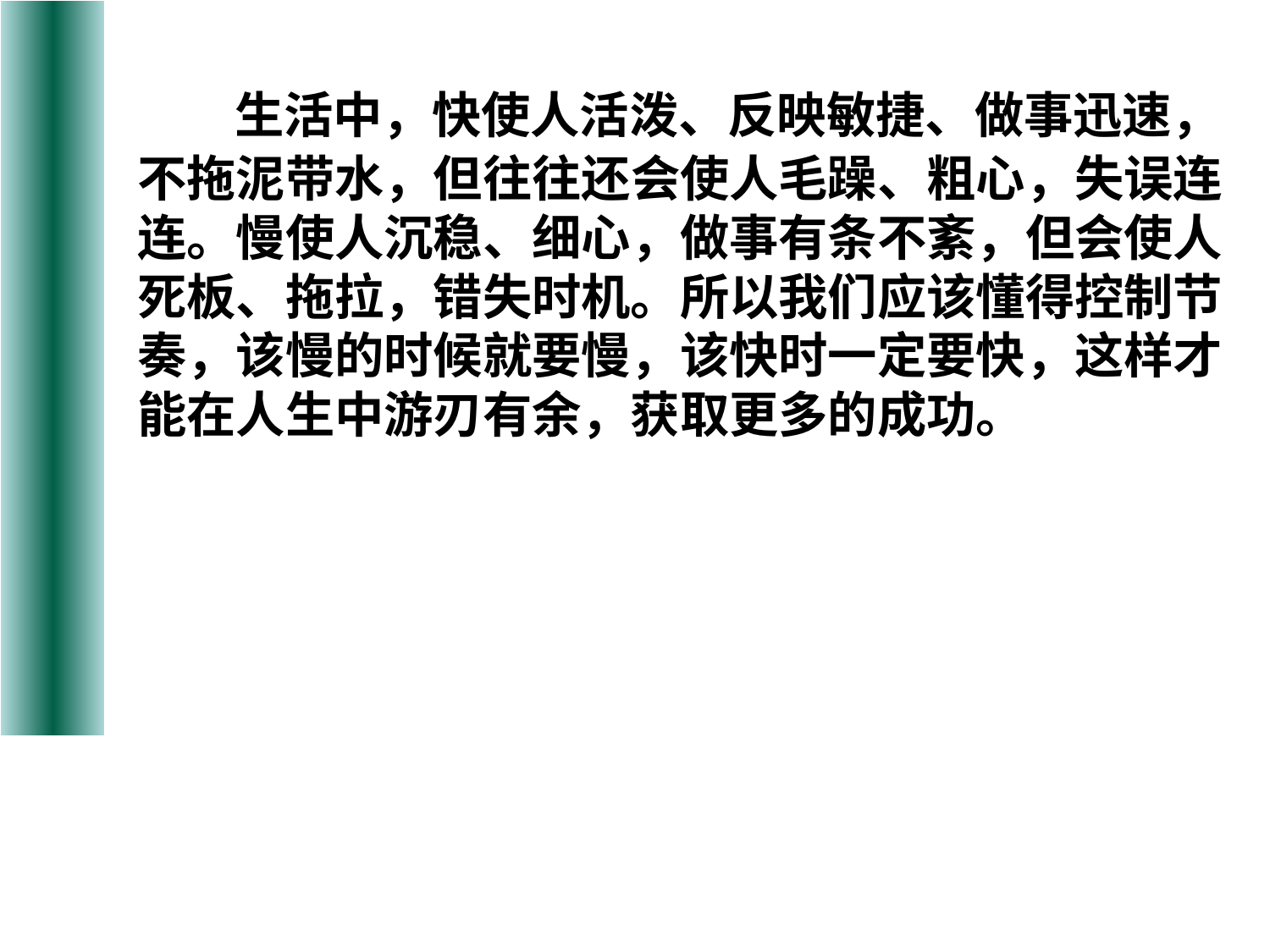

生活中，快使人活泼、反映敏捷、做事迅速，不拖泥带水，但往往还会使人毛躁、粗心，失误连连。慢使人沉稳、细心，做事有条不紊，但会使人死板、拖拉，错失时机。所以我们应该懂得控制节奏，该慢的时候就要慢，该快时一定要快，这样才能在人生中游刃有余，获取更多的成功。